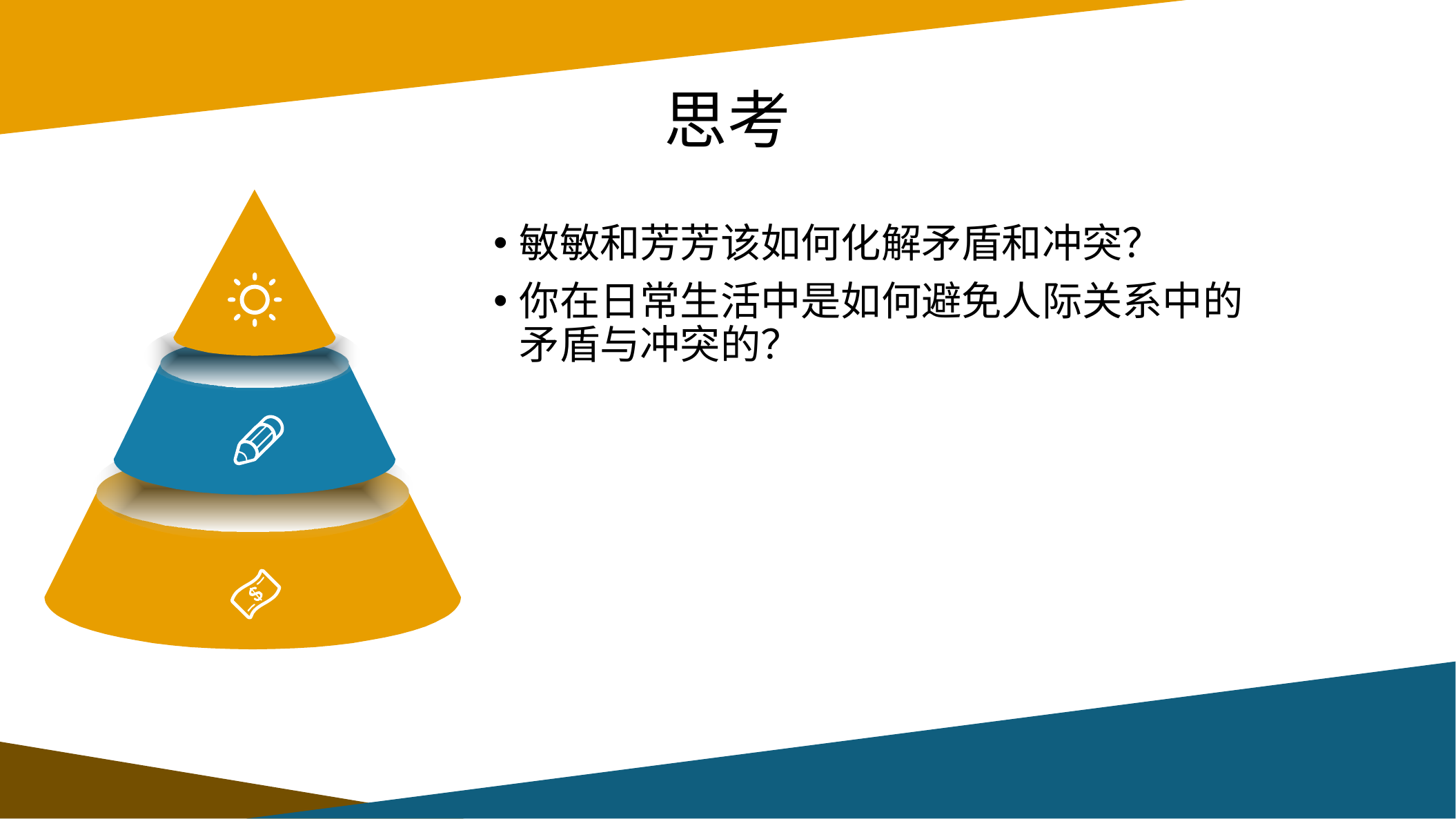

# 思考

敏敏和芳芳该如何化解矛盾和冲突？
你在日常生活中是如何避免人际关系中的矛盾与冲突的？